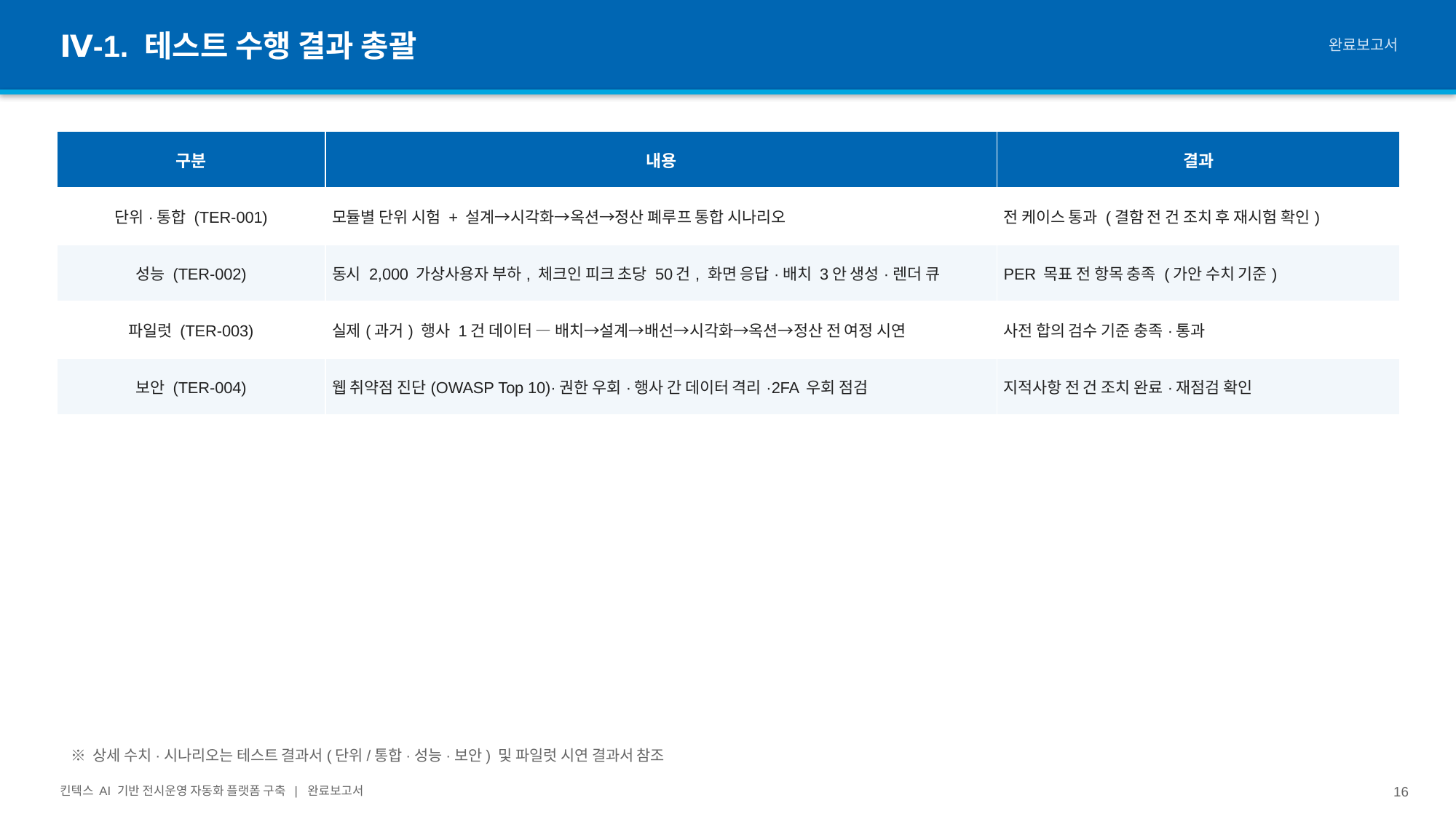

Ⅳ-1. 테스트 수행 결과 총괄
완료보고서

| 구분 | 내용 | 결과 |
| --- | --- | --- |
| 단위·통합 (TER-001) | 모듈별 단위 시험 + 설계→시각화→옥션→정산 폐루프 통합 시나리오 | 전 케이스 통과 (결함 전 건 조치 후 재시험 확인) |
| 성능 (TER-002) | 동시 2,000 가상사용자 부하, 체크인 피크 초당 50건, 화면 응답·배치 3안 생성·렌더 큐 | PER 목표 전 항목 충족 (가안 수치 기준) |
| 파일럿 (TER-003) | 실제(과거) 행사 1건 데이터 — 배치→설계→배선→시각화→옥션→정산 전 여정 시연 | 사전 합의 검수 기준 충족·통과 |
| 보안 (TER-004) | 웹 취약점 진단(OWASP Top 10)·권한 우회·행사 간 데이터 격리·2FA 우회 점검 | 지적사항 전 건 조치 완료·재점검 확인 |
※ 상세 수치·시나리오는 테스트 결과서(단위/통합·성능·보안) 및 파일럿 시연 결과서 참조
킨텍스 AI 기반 전시운영 자동화 플랫폼 구축  |  완료보고서
16